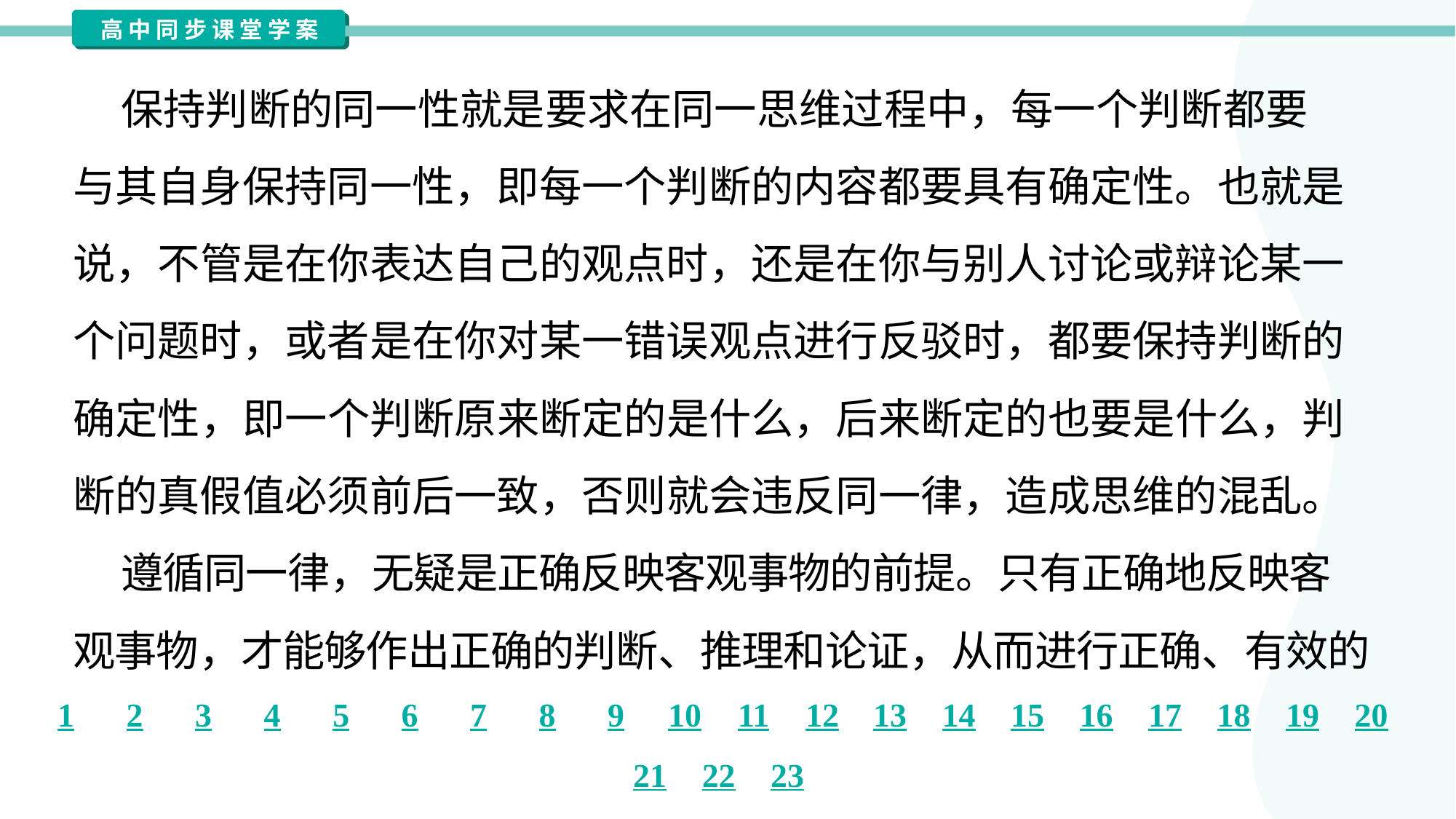

保持判断的同一性就是要求在同一思维过程中，每一个判断都要
与其自身保持同一性，即每一个判断的内容都要具有确定性。也就是
说，不管是在你表达自己的观点时，还是在你与别人讨论或辩论某一
个问题时，或者是在你对某一错误观点进行反驳时，都要保持判断的
确定性，即一个判断原来断定的是什么，后来断定的也要是什么，判
断的真假值必须前后一致，否则就会违反同一律，造成思维的混乱。
    遵循同一律，无疑是正确反映客观事物的前提。只有正确地反映客
观事物，才能够作出正确的判断、推理和论证，从而进行正确、有效的